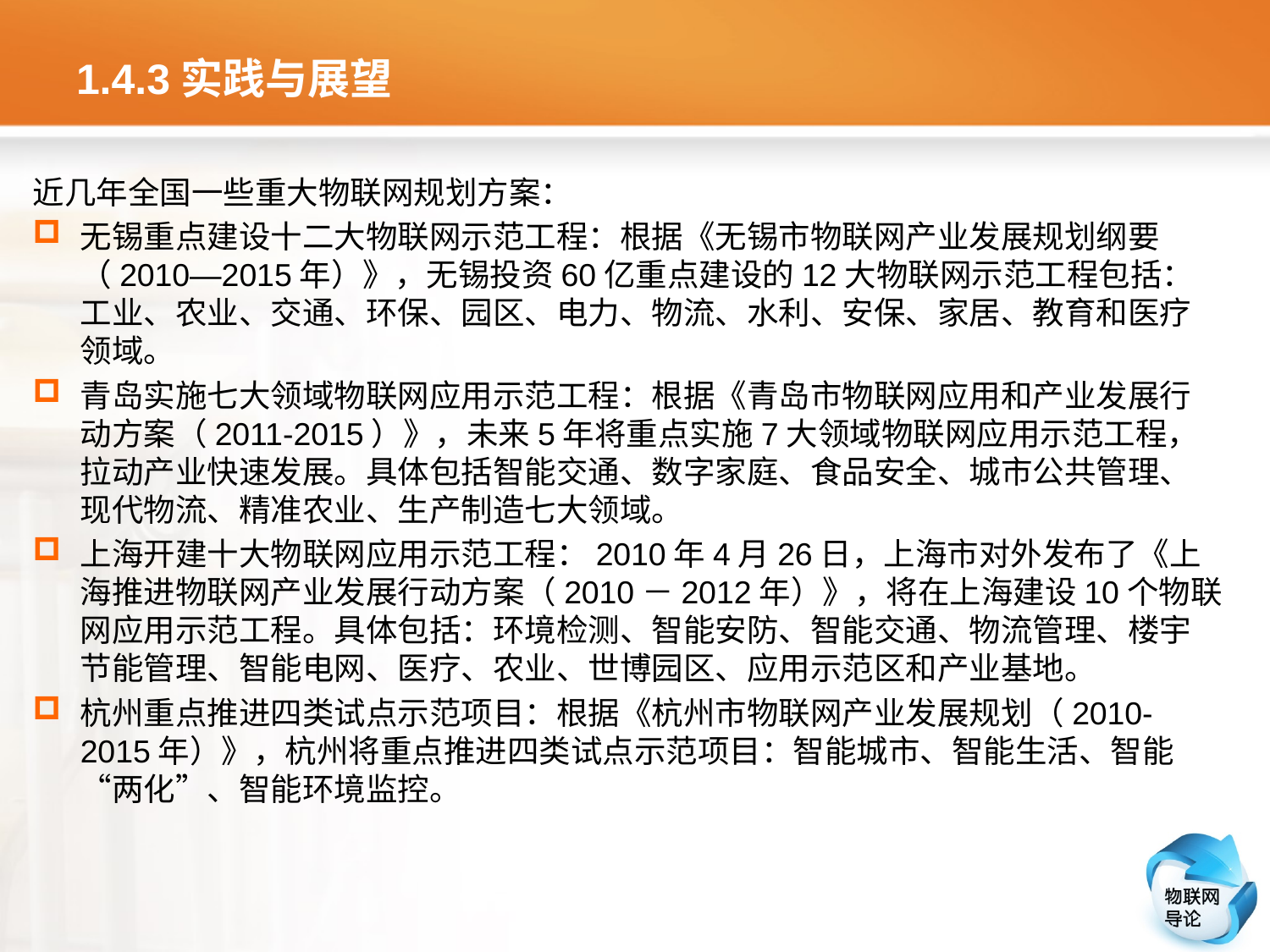

# 1.4.3实践与展望
近几年全国一些重大物联网规划方案：
无锡重点建设十二大物联网示范工程：根据《无锡市物联网产业发展规划纲要（2010—2015年）》，无锡投资60亿重点建设的12大物联网示范工程包括：工业、农业、交通、环保、园区、电力、物流、水利、安保、家居、教育和医疗领域。
青岛实施七大领域物联网应用示范工程：根据《青岛市物联网应用和产业发展行动方案（2011-2015）》，未来5年将重点实施7大领域物联网应用示范工程，拉动产业快速发展。具体包括智能交通、数字家庭、食品安全、城市公共管理、现代物流、精准农业、生产制造七大领域。
上海开建十大物联网应用示范工程：2010年4月26日，上海市对外发布了《上海推进物联网产业发展行动方案（2010－2012年）》，将在上海建设10个物联网应用示范工程。具体包括：环境检测、智能安防、智能交通、物流管理、楼宇节能管理、智能电网、医疗、农业、世博园区、应用示范区和产业基地。
杭州重点推进四类试点示范项目：根据《杭州市物联网产业发展规划（2010-2015年）》，杭州将重点推进四类试点示范项目：智能城市、智能生活、智能“两化”、智能环境监控。